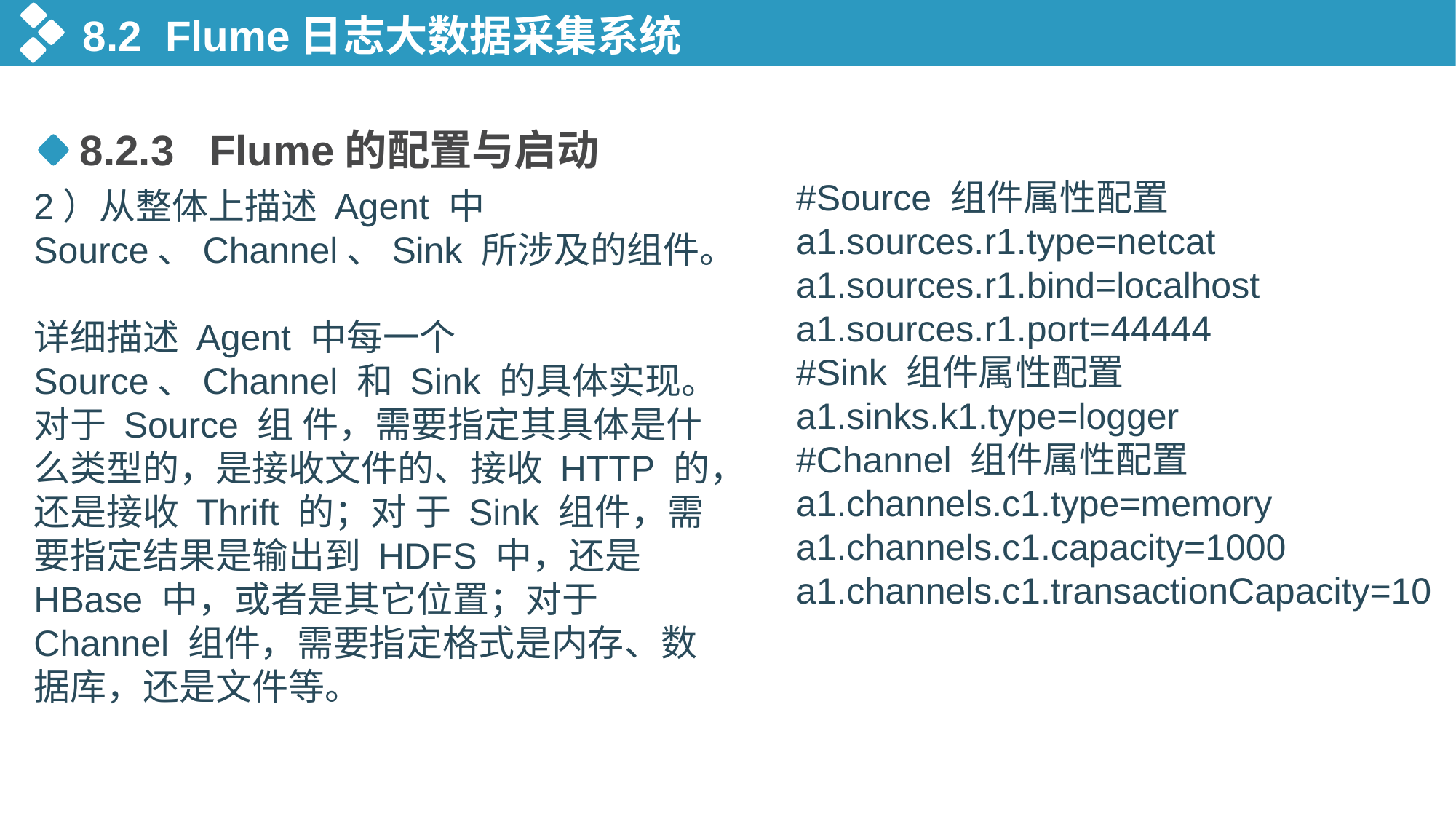

8.2  Flume日志大数据采集系统

8.2.3   Flume的配置与启动

#Source 组件属性配置 a1.sources.r1.type=netcat a1.sources.r1.bind=localhost a1.sources.r1.port=44444
#Sink 组件属性配置 a1.sinks.k1.type=logger
#Channel 组件属性配置 a1.channels.c1.type=memory a1.channels.c1.capacity=1000 a1.channels.c1.transactionCapacity=10
2）从整体上描述 Agent 中 Source、Channel、Sink 所涉及的组件。
详细描述 Agent 中每一个 Source、Channel 和 Sink 的具体实现。对于 Source 组 件，需要指定其具体是什么类型的，是接收文件的、接收 HTTP 的，还是接收 Thrift 的；对 于 Sink 组件，需要指定结果是输出到 HDFS 中，还是 HBase 中，或者是其它位置；对于 Channel 组件，需要指定格式是内存、数据库，还是文件等。